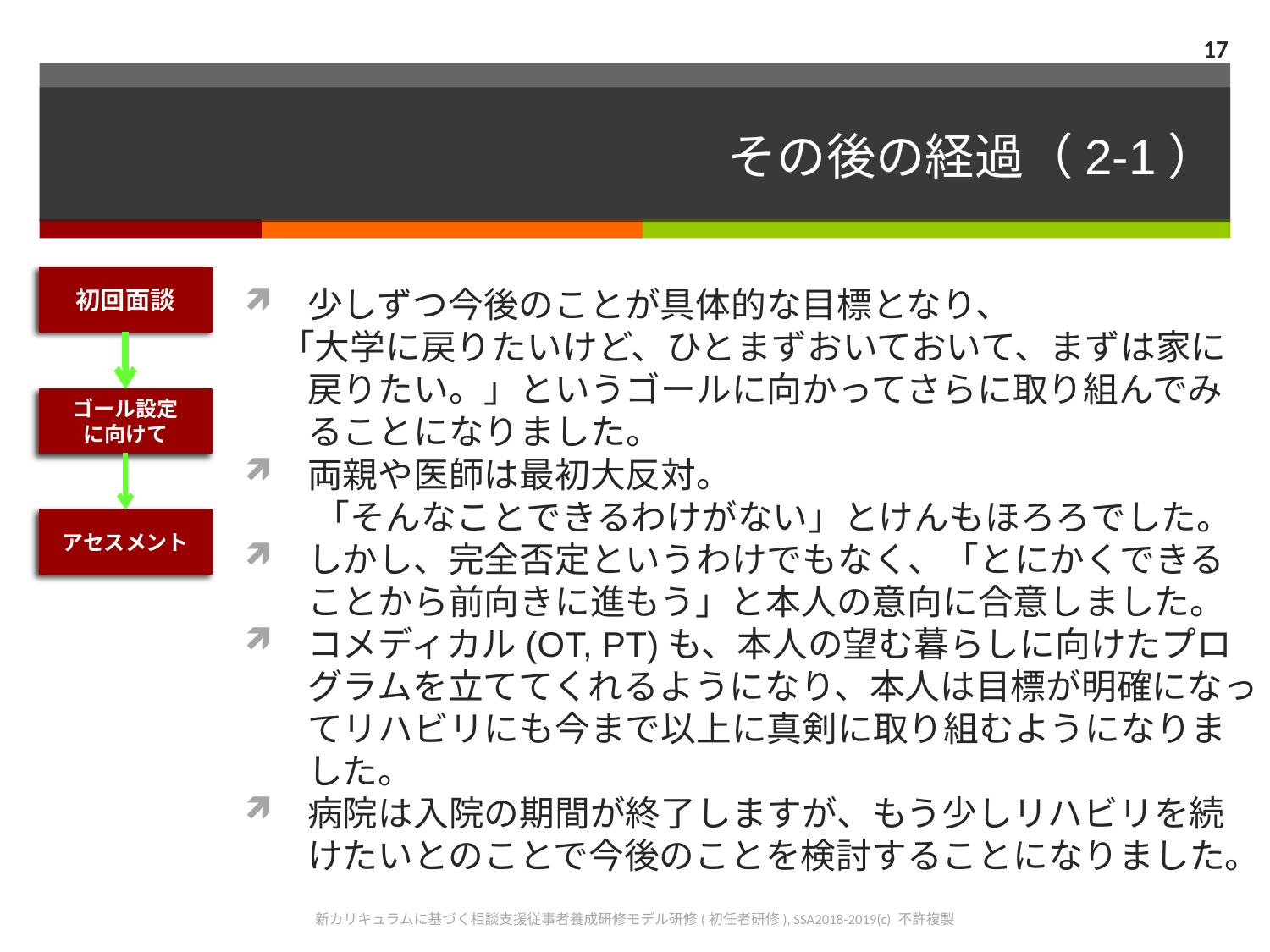

17
# その後の経過（2-1）
初回面談
少しずつ今後のことが具体的な目標となり、
　「大学に戻りたいけど、ひとまずおいておいて、まずは家に戻りたい。」というゴールに向かってさらに取り組んでみることになりました。
両親や医師は最初大反対。
　　「そんなことできるわけがない」とけんもほろろでした。
しかし、完全否定というわけでもなく、「とにかくできることから前向きに進もう」と本人の意向に合意しました。
コメディカル(OT, PT)も、本人の望む暮らしに向けたプログラムを立ててくれるようになり、本人は目標が明確になってリハビリにも今まで以上に真剣に取り組むようになりました。
病院は入院の期間が終了しますが、もう少しリハビリを続けたいとのことで今後のことを検討することになりました。
ゴール設定
に向けて
アセスメント
新カリキュラムに基づく相談支援従事者養成研修モデル研修(初任者研修), SSA2018-2019(c) 不許複製